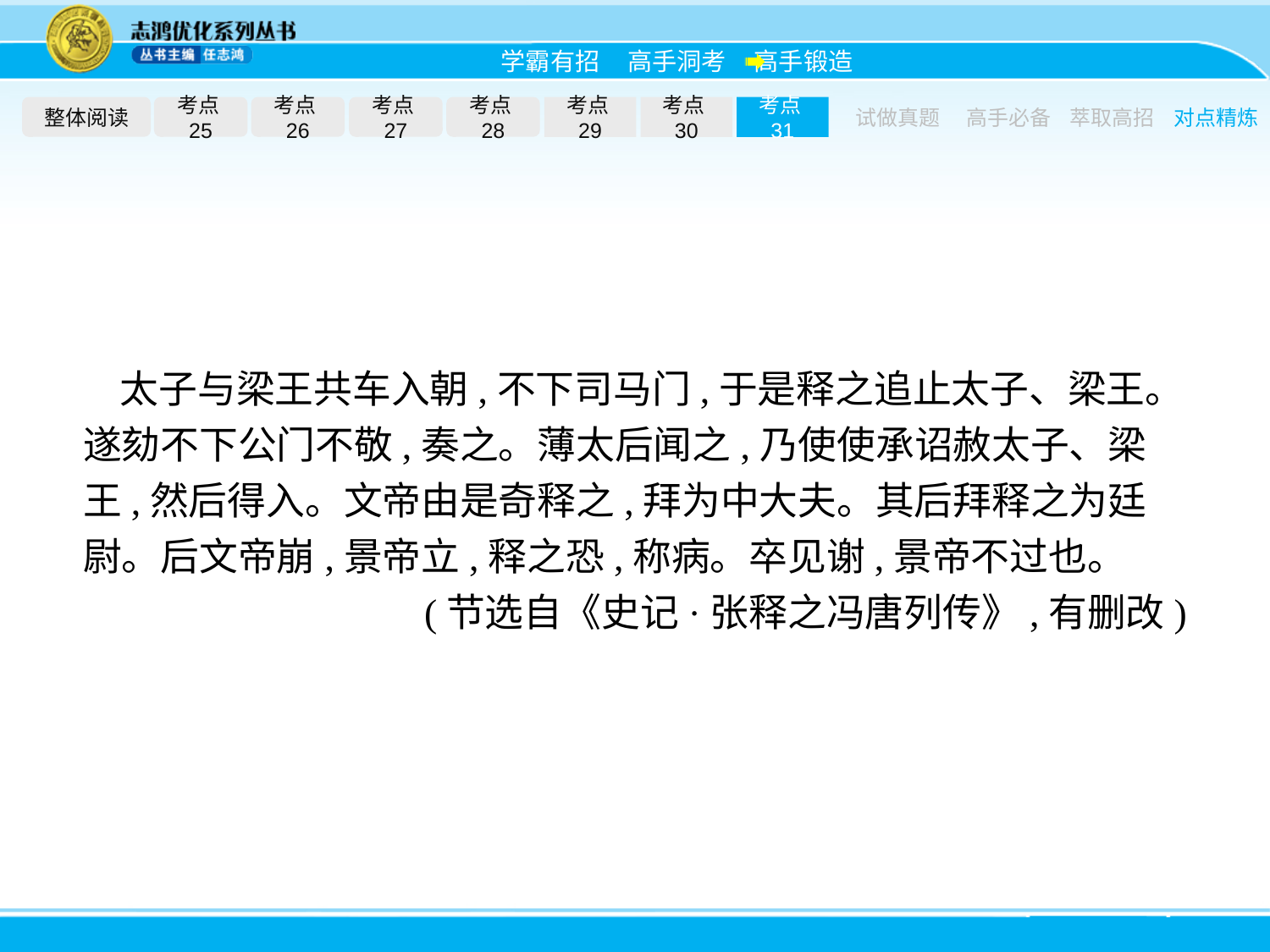

整体阅读
考点25
考点26
考点27
考点28
考点29
考点30
考点31
试做真题
高手必备
萃取高招
对点精炼
太子与梁王共车入朝,不下司马门,于是释之追止太子、梁王。遂劾不下公门不敬,奏之。薄太后闻之,乃使使承诏赦太子、梁王,然后得入。文帝由是奇释之,拜为中大夫。其后拜释之为廷尉。后文帝崩,景帝立,释之恐,称病。卒见谢,景帝不过也。
(节选自《史记·张释之冯唐列传》,有删改)